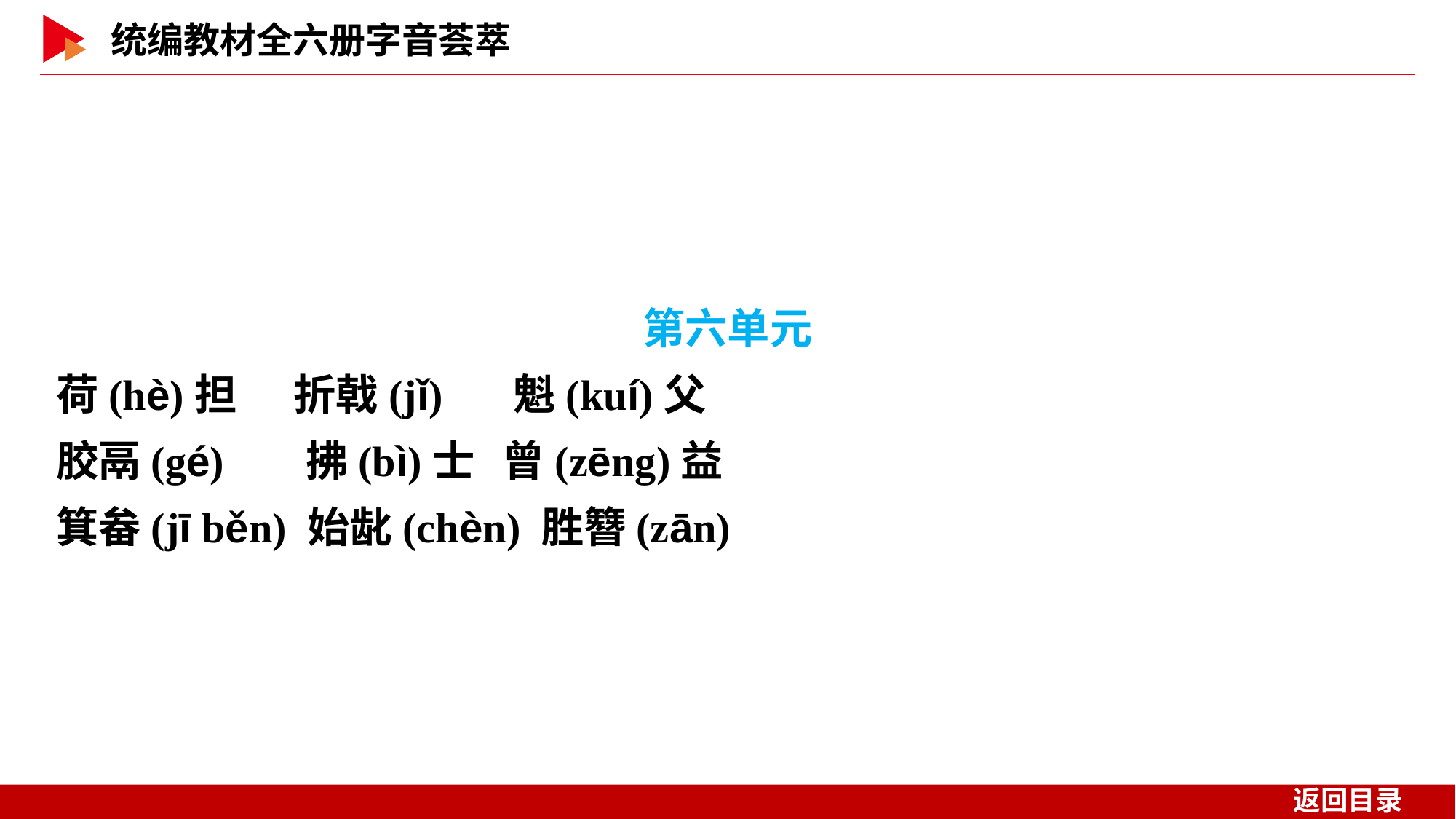

第六单元
荷(hè)担	  折戟(jǐ)	 魁(kuí)父
胶鬲(gé)	  拂(bì)士	 曾(zēng)益
箕畚(jī běn) 始龀(chèn) 胜簪(zān)